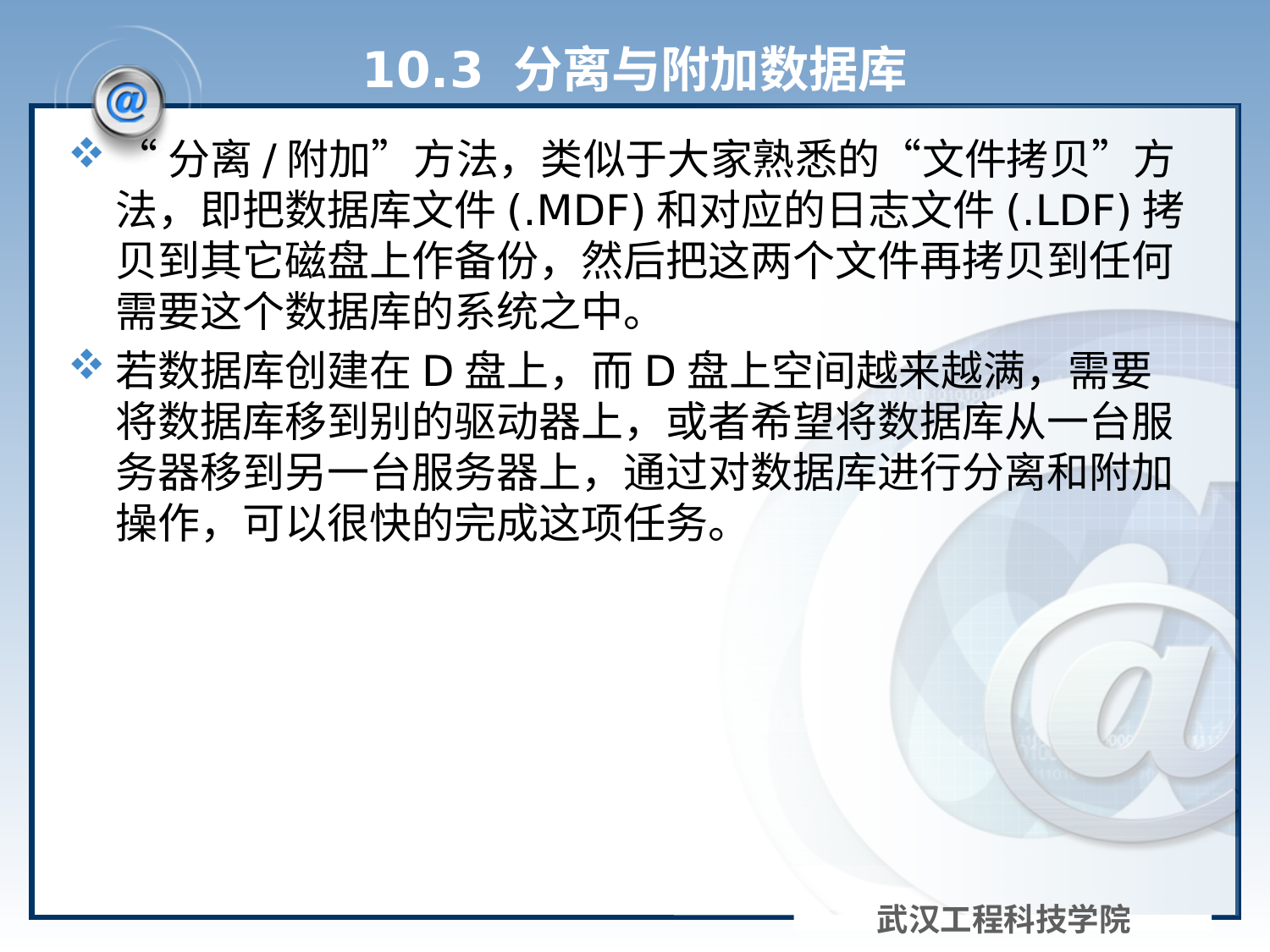

# 10.3 分离与附加数据库
“分离/附加”方法，类似于大家熟悉的“文件拷贝”方法，即把数据库文件(.MDF)和对应的日志文件(.LDF)拷贝到其它磁盘上作备份，然后把这两个文件再拷贝到任何需要这个数据库的系统之中。
若数据库创建在D盘上，而D盘上空间越来越满，需要将数据库移到别的驱动器上，或者希望将数据库从一台服务器移到另一台服务器上，通过对数据库进行分离和附加操作，可以很快的完成这项任务。

武汉工程科技学院